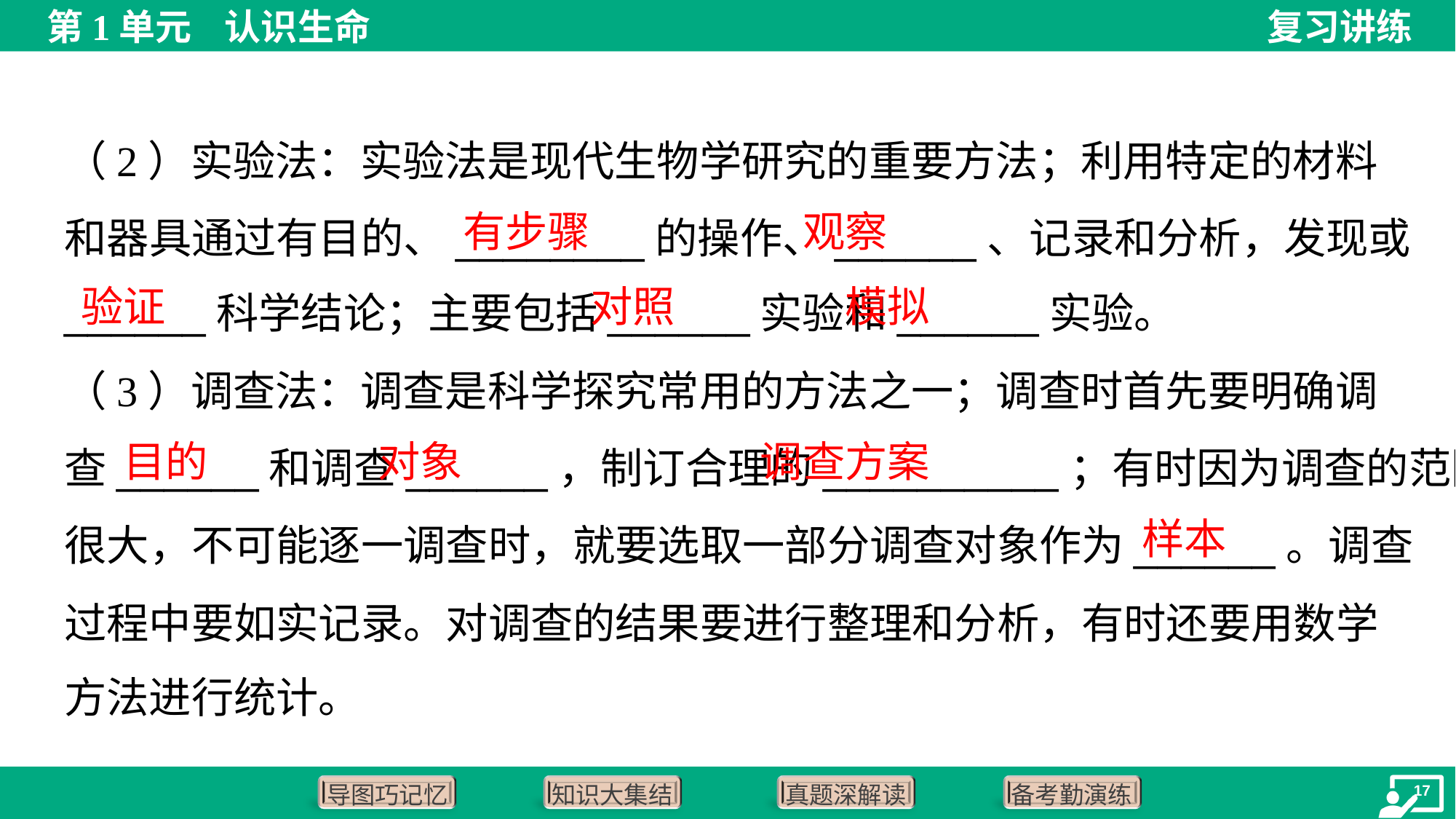

（2）实验法：实验法是现代生物学研究的重要方法；利用特定的材料
和器具通过有目的、________的操作、______、记录和分析，发现或
______科学结论；主要包括______实验和______实验。
有步骤
观察
验证
对照
模拟
（3）调查法：调查是科学探究常用的方法之一；调查时首先要明确调
查______和调查______，制订合理的__________；有时因为调查的范围
很大，不可能逐一调查时，就要选取一部分调查对象作为______。调查
过程中要如实记录。对调查的结果要进行整理和分析，有时还要用数学
方法进行统计。
目的
对象
调查方案
样本